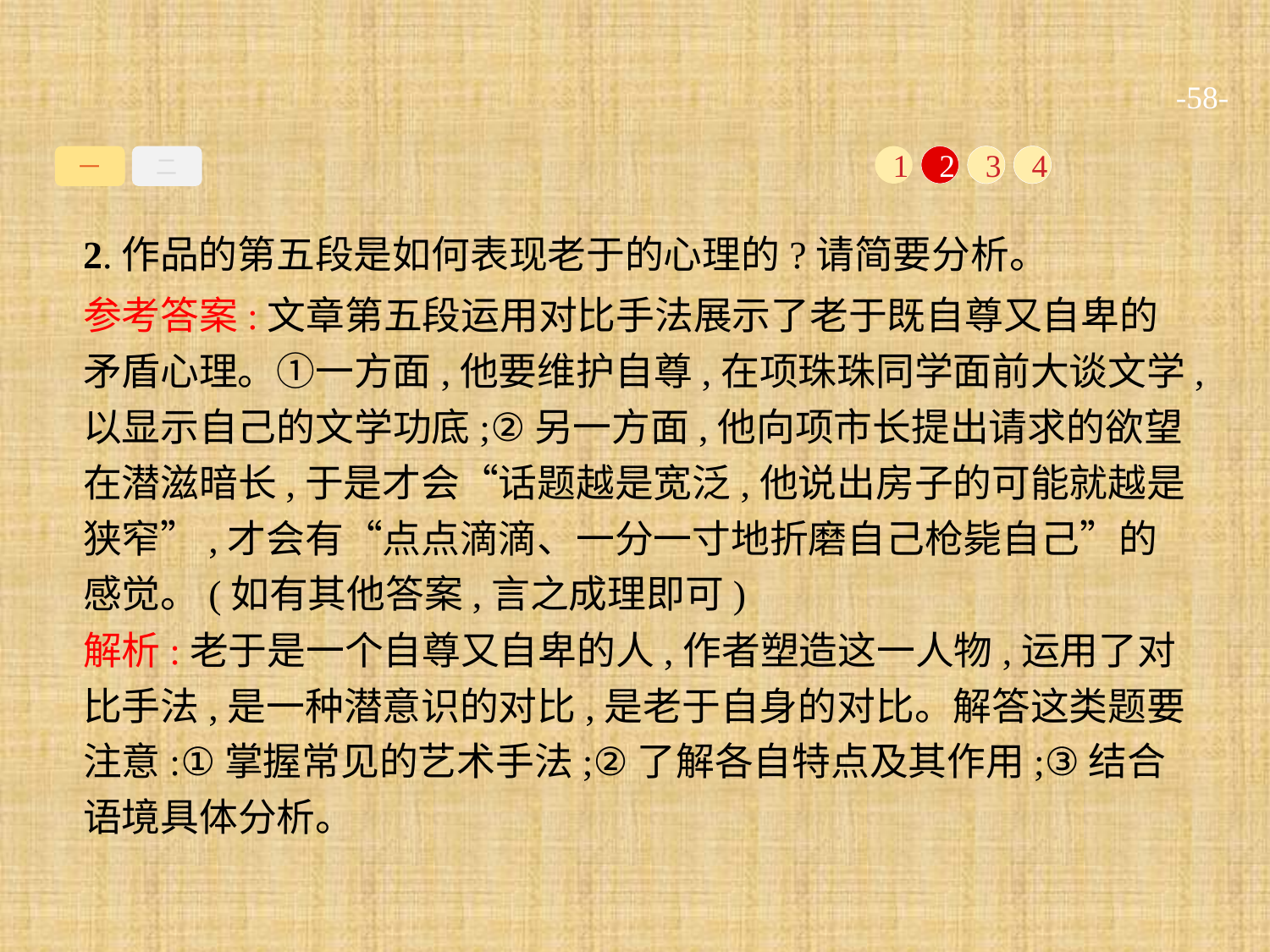

-58-
一
二
1
2
3
4
2.作品的第五段是如何表现老于的心理的?请简要分析。
参考答案:文章第五段运用对比手法展示了老于既自尊又自卑的矛盾心理。①一方面,他要维护自尊,在项珠珠同学面前大谈文学,以显示自己的文学功底;②另一方面,他向项市长提出请求的欲望在潜滋暗长,于是才会“话题越是宽泛,他说出房子的可能就越是狭窄”,才会有“点点滴滴、一分一寸地折磨自己枪毙自己”的感觉。(如有其他答案,言之成理即可)
解析:老于是一个自尊又自卑的人,作者塑造这一人物,运用了对比手法,是一种潜意识的对比,是老于自身的对比。解答这类题要注意:①掌握常见的艺术手法;②了解各自特点及其作用;③结合语境具体分析。